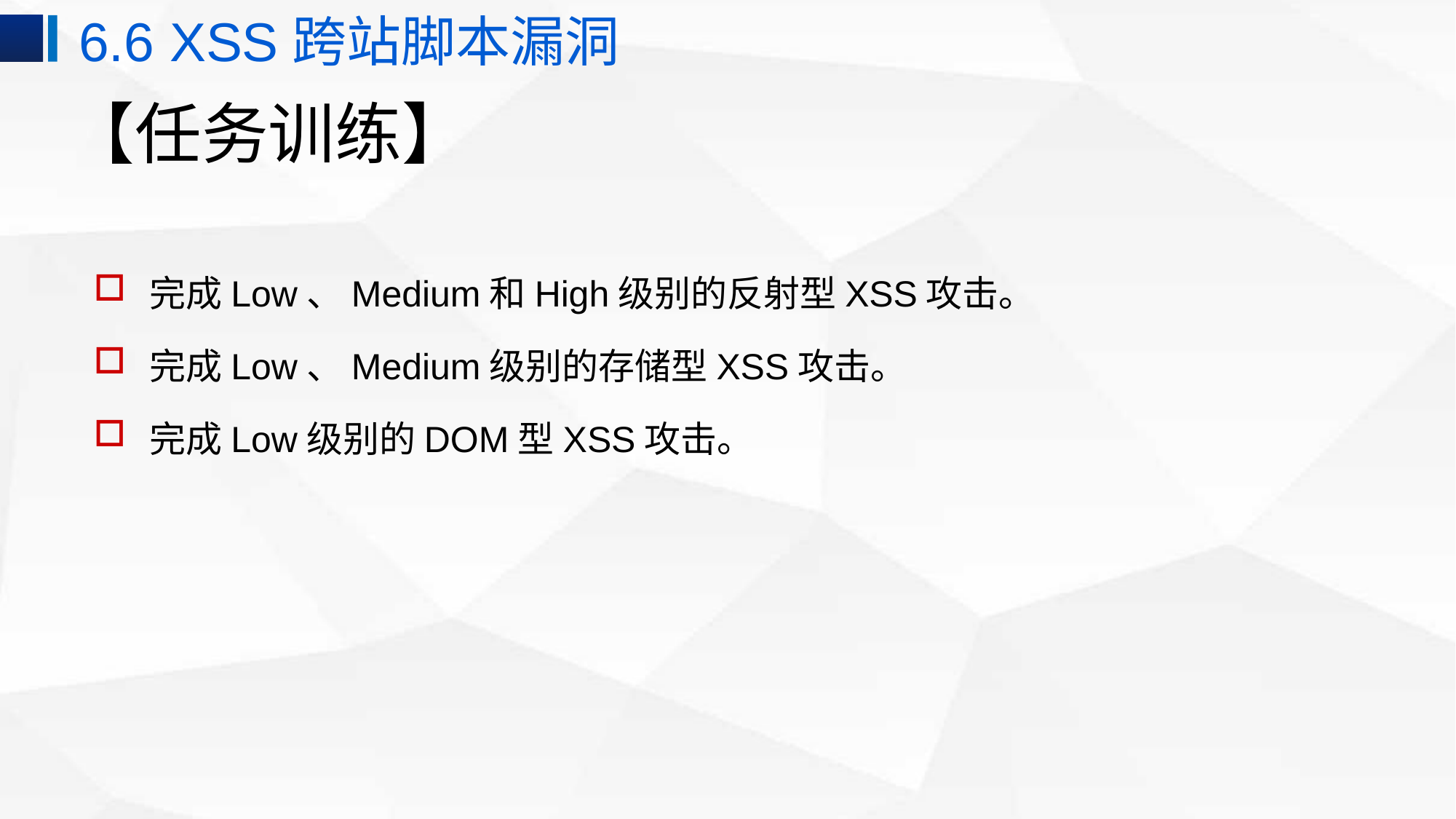

6.6 XSS跨站脚本漏洞

# 【任务训练】
完成Low、Medium和High级别的反射型XSS攻击。
完成Low、Medium级别的存储型XSS攻击。
完成Low级别的DOM型XSS攻击。